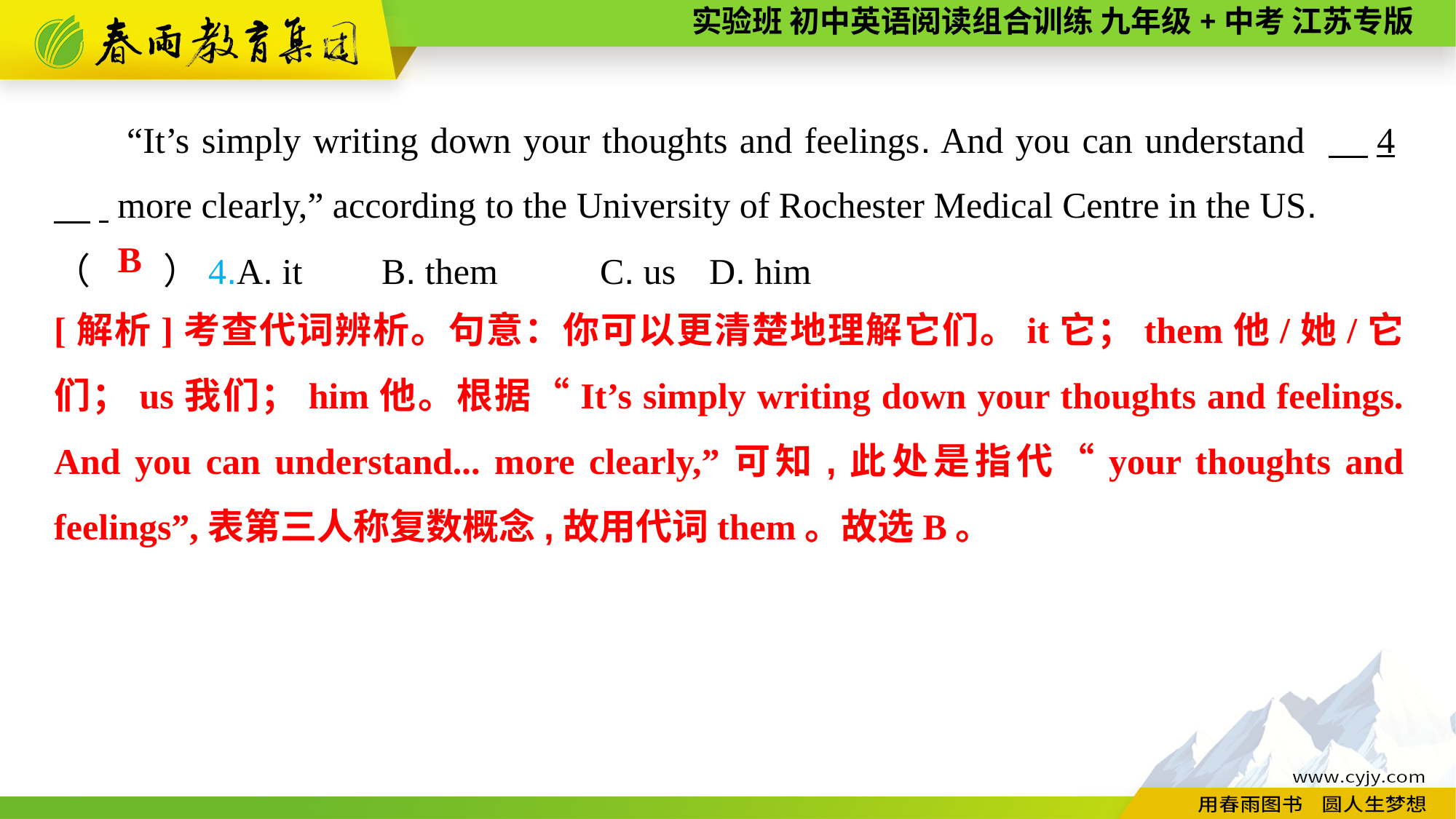

“It’s simply writing down your thoughts and feelings. And you can understand 　4　. more clearly,” according to the University of Rochester Medical Centre in the US.
（　　）4.A. it	B. them	C. us	D. him
B
[解析]考查代词辨析。句意：你可以更清楚地理解它们。it它；them他/她/它们；us我们；him他。根据“It’s simply writing down your thoughts and feelings. And you can understand... more clearly,”可知,此处是指代“your thoughts and feelings”,表第三人称复数概念,故用代词them。故选B。